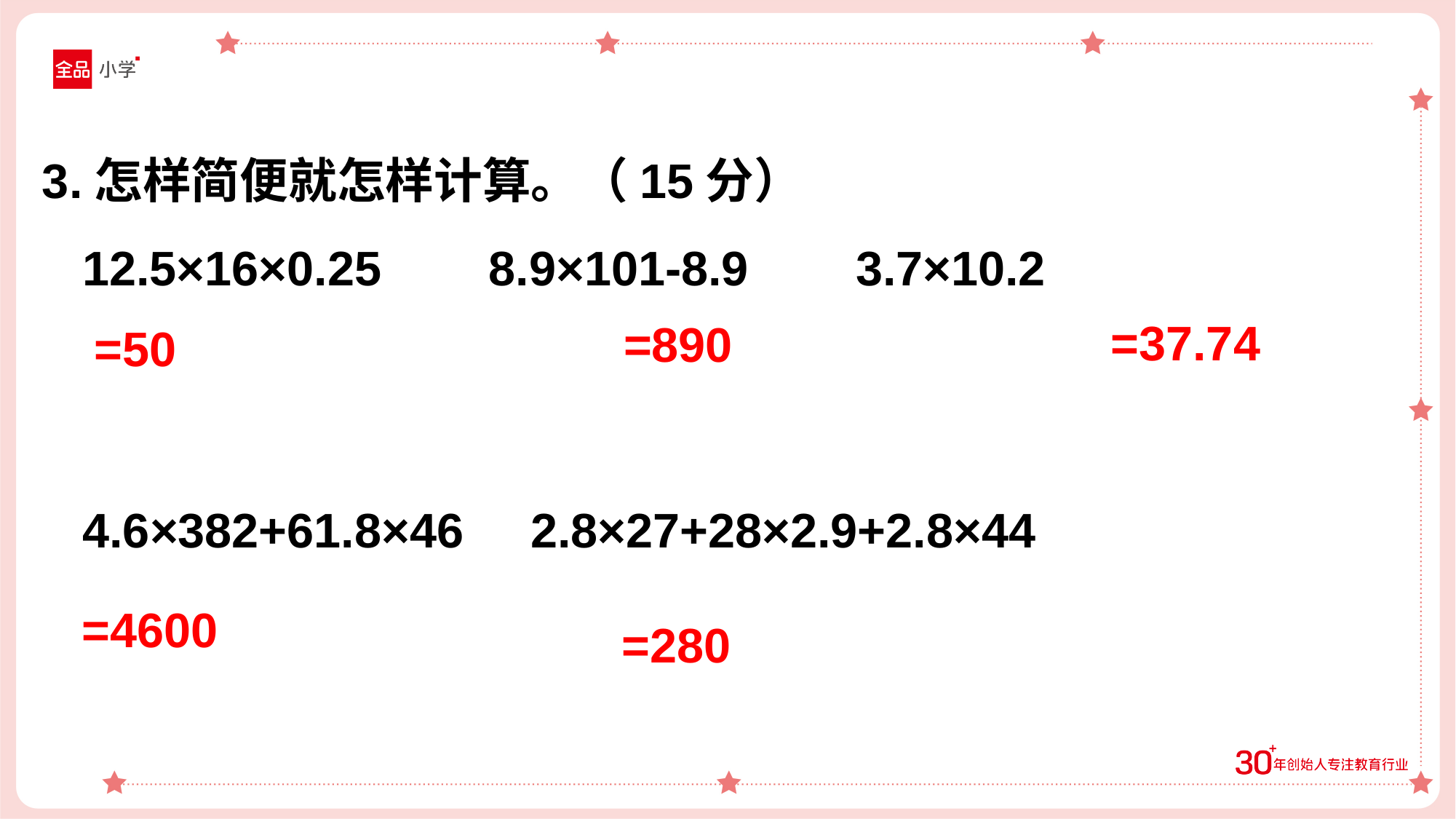

3.怎样简便就怎样计算。（15分）
   12.5×16×0.25        8.9×101-8.9        3.7×10.2

   4.6×382+61.8×46     2.8×27+28×2.9+2.8×44

=37.74
=890
=50
=4600
=280